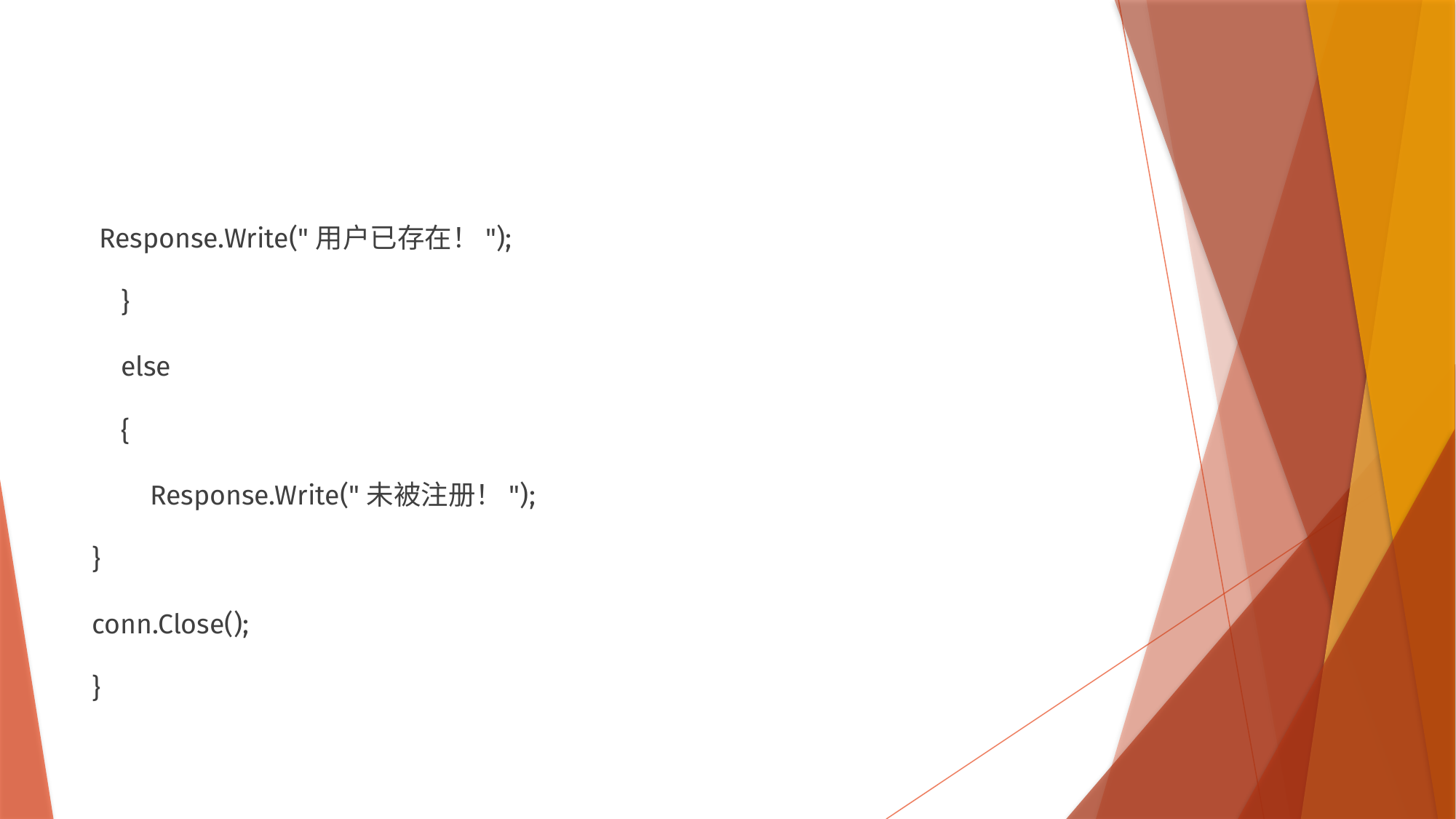

#
 Response.Write("用户已存在！");
    }
    else
    {
        Response.Write("未被注册！");
}
conn.Close();
}